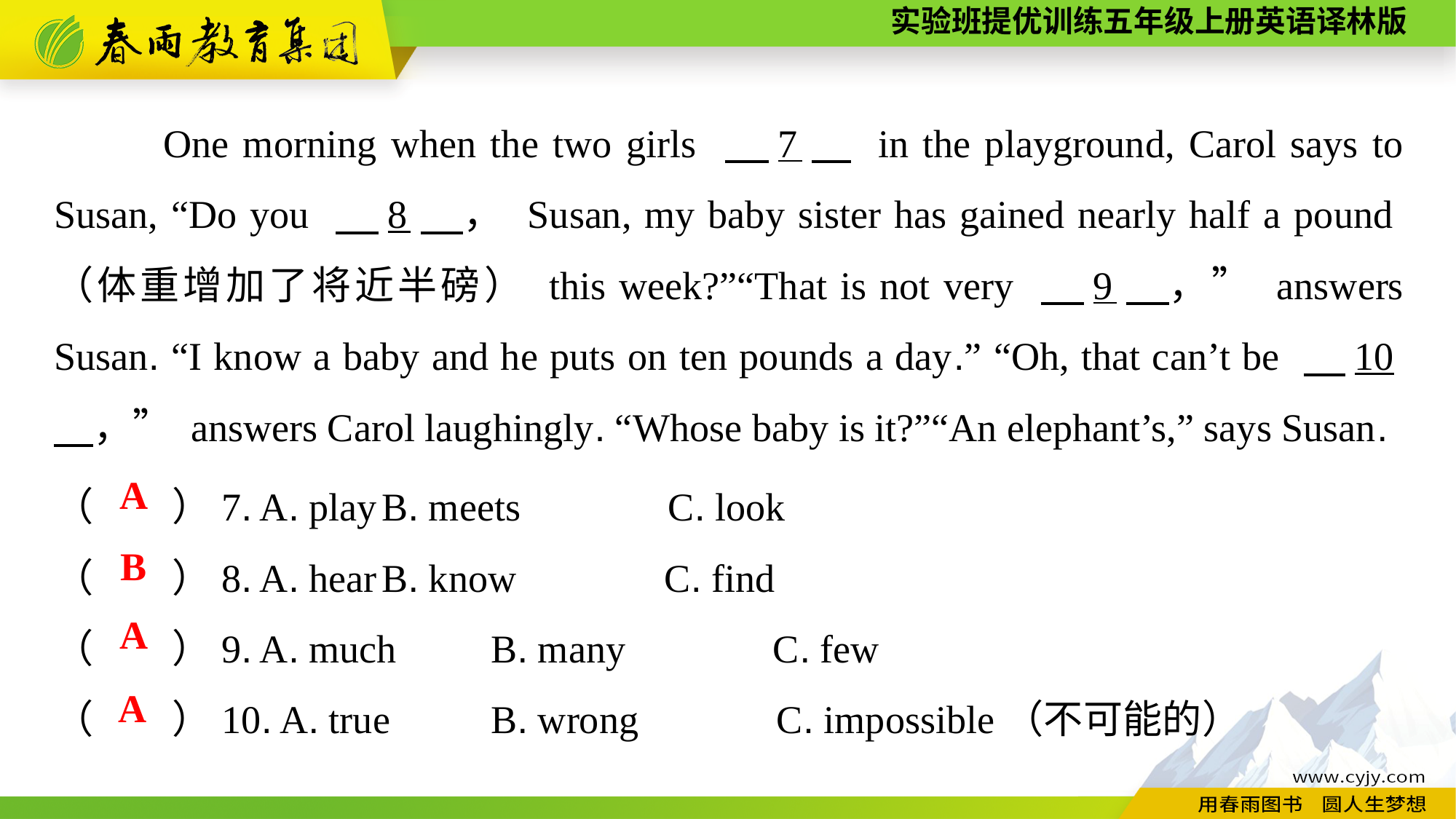

One morning when the two girls 　7　 in the playground, Carol says to Susan, “Do you 　8　， Susan, my baby sister has gained nearly half a pound（体重增加了将近半磅） this week?”“That is not very 　9　，” answers Susan. “I know a baby and he puts on ten pounds a day.” “Oh, that can’t be 　10　，” answers Carol laughingly. “Whose baby is it?”“An elephant’s,” says Susan.
（　　）7. A. play	B. meets               C. look
（　　）8. A. hear	B. know               C. find
（　　）9. A. much	B. many               C. few
（　　）10. A. true	B. wrong              C. impossible（不可能的）
A
B
A
A